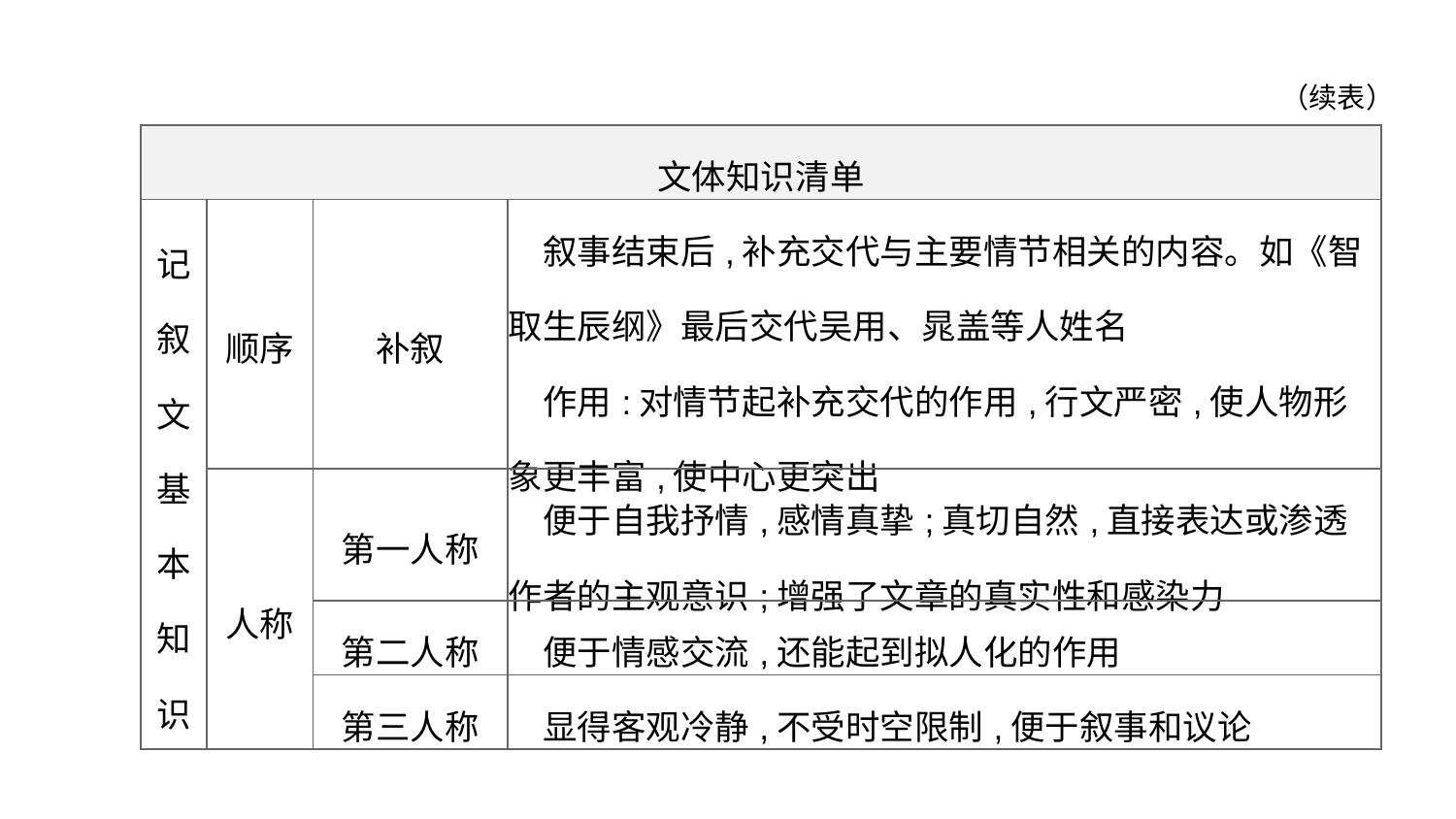

（续表）
| 文体知识清单 |  |  |  |
| --- | --- | --- | --- |
| 记 叙 文 基 本 知 识 | 顺序 | 补叙 | 叙事结束后,补充交代与主要情节相关的内容。如《智取生辰纲》最后交代吴用、晁盖等人姓名 　作用:对情节起补充交代的作用,行文严密,使人物形象更丰富,使中心更突出 |
|  | 人称 | 第一人称 | 便于自我抒情,感情真挚;真切自然,直接表达或渗透作者的主观意识;增强了文章的真实性和感染力 |
|  |  | 第二人称 | 便于情感交流,还能起到拟人化的作用 |
|  |  | 第三人称 | 显得客观冷静,不受时空限制,便于叙事和议论 |